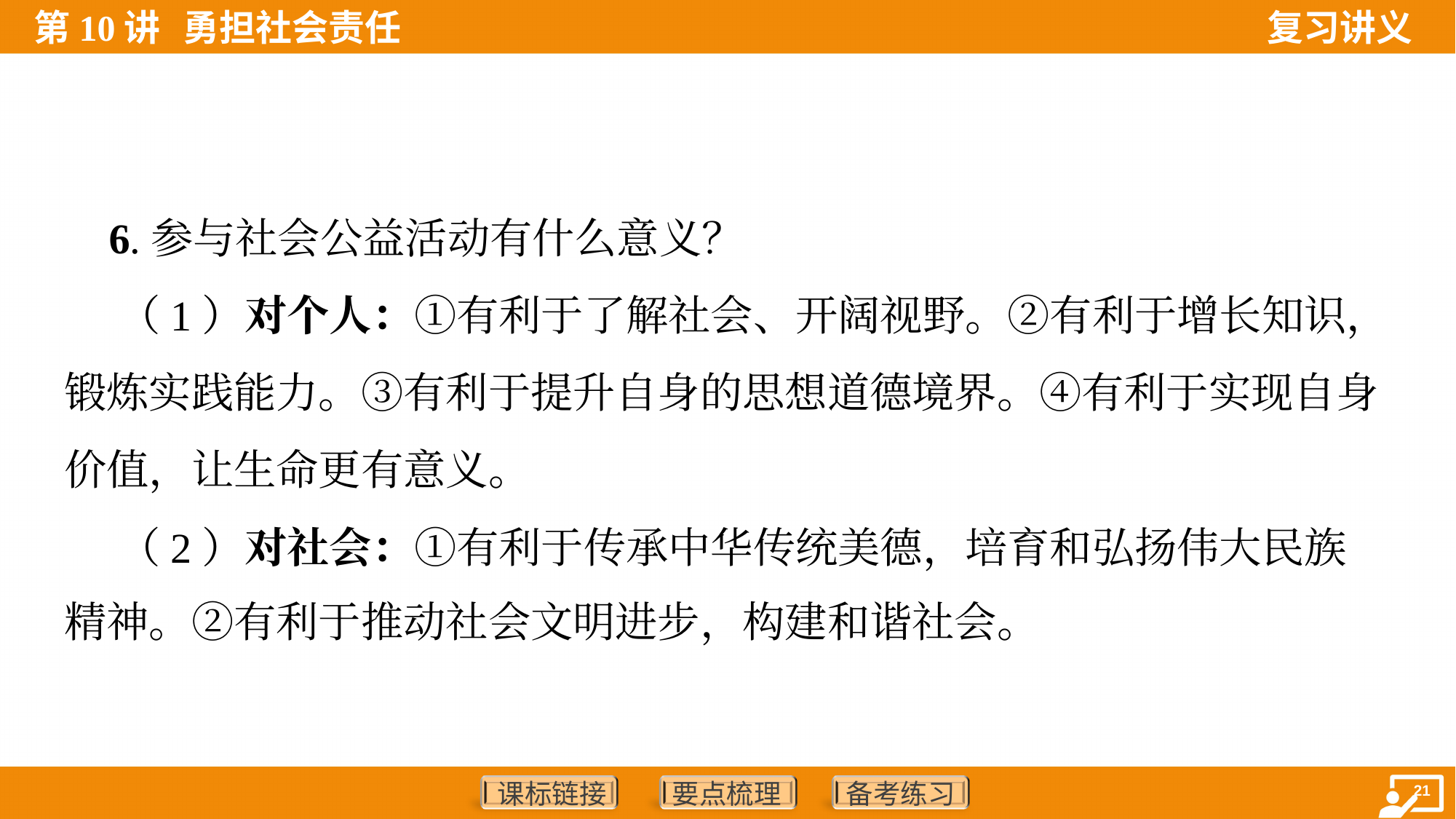

6.参与社会公益活动有什么意义？
    （1）对个人：①有利于了解社会、开阔视野。②有利于增长知识，
锻炼实践能力。③有利于提升自身的思想道德境界。④有利于实现自身
价值，让生命更有意义。
    （2）对社会：①有利于传承中华传统美德，培育和弘扬伟大民族
精神。②有利于推动社会文明进步，构建和谐社会。